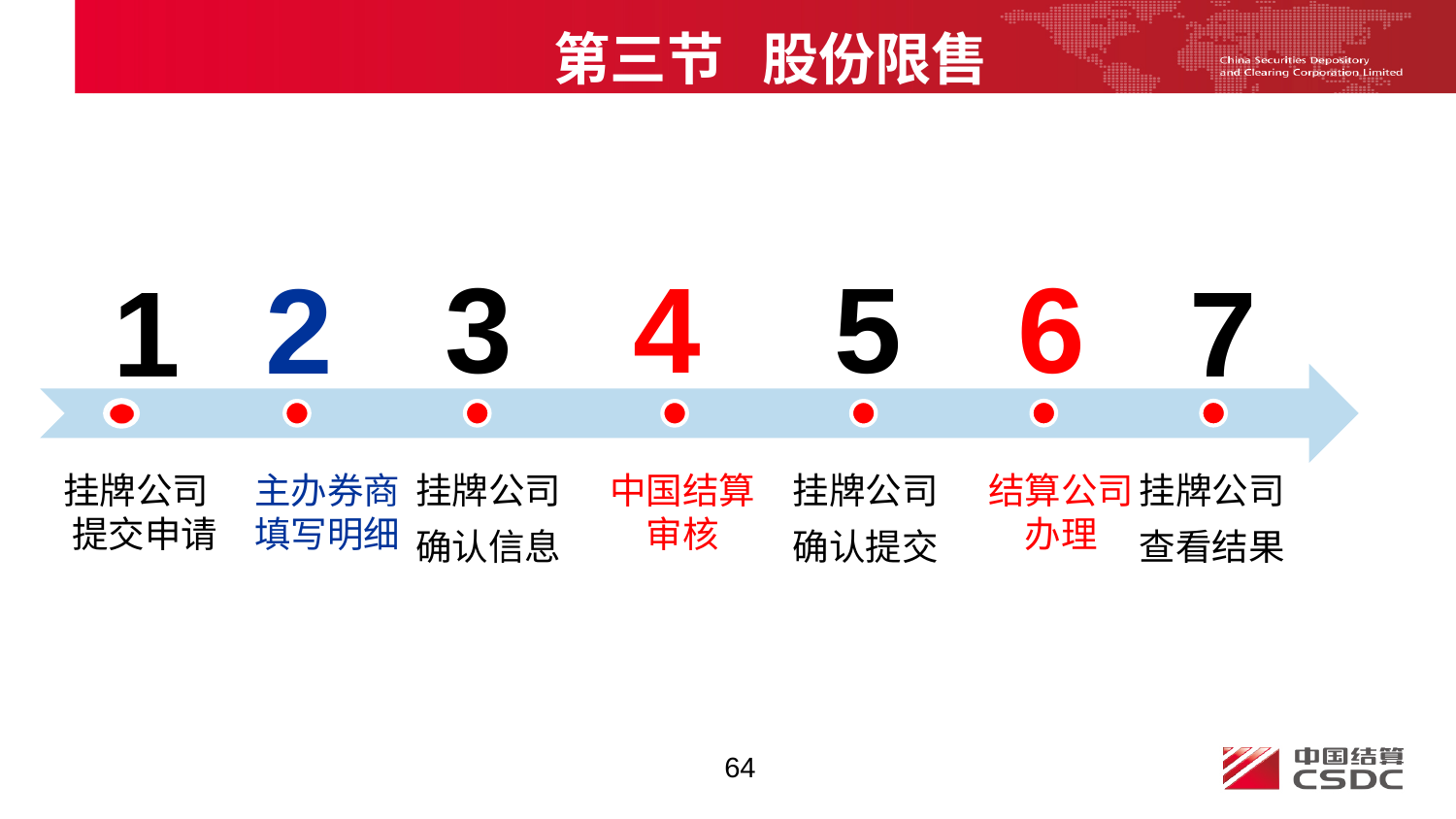

第三节   股份限售
3
4
5
6
2
1
7

挂牌公司
确认信息
挂牌公司
确认提交
挂牌公司
查看结果
挂牌公司
 提交申请
主办券商
填写明细

中国结算
审核

结算公司
办理

64